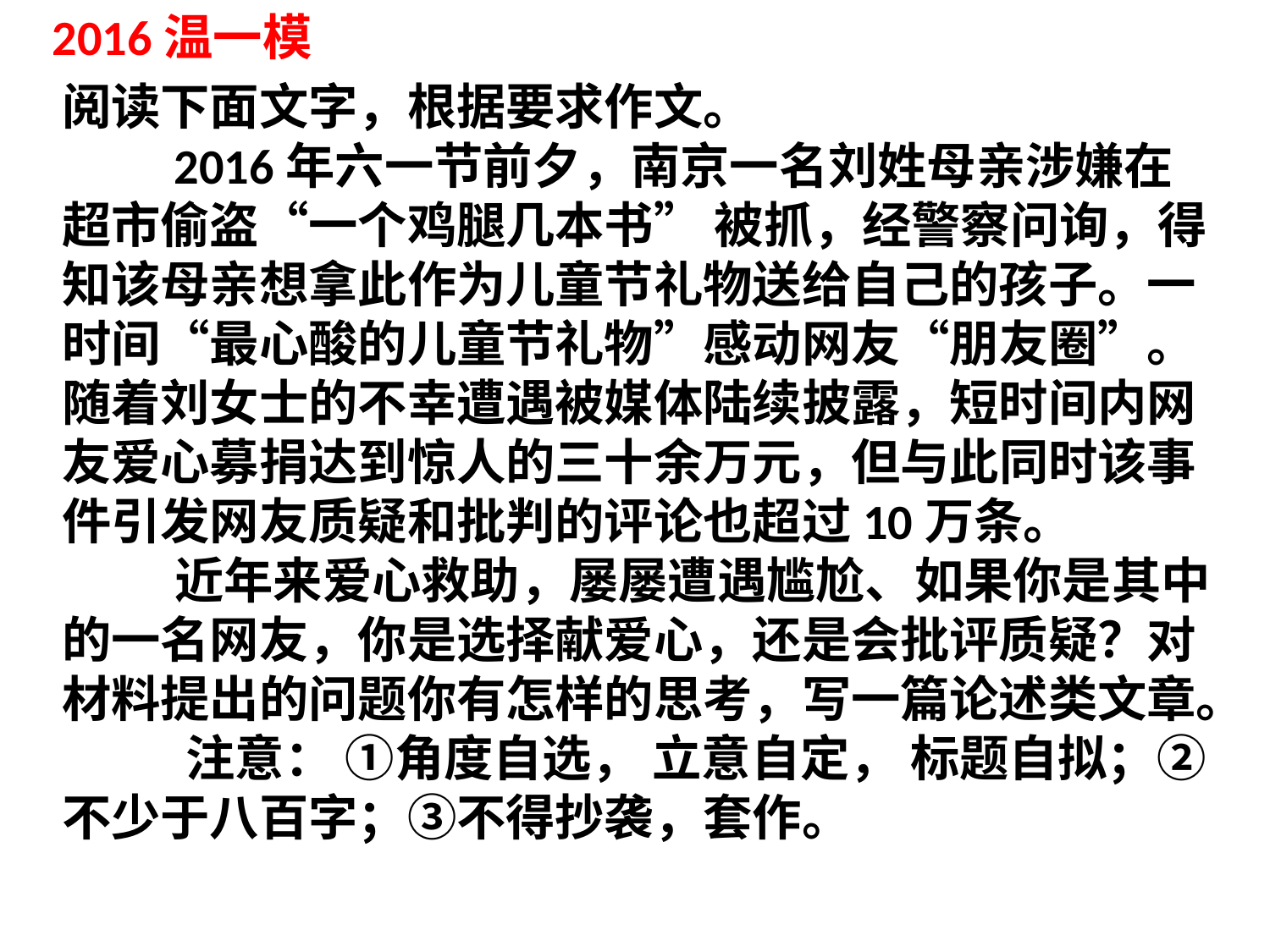

2016温一模
阅读下面文字，根据要求作文。
          2016年六一节前夕，南京一名刘姓母亲涉嫌在超市偷盗“一个鸡腿几本书” 被抓，经警察问询，得知该母亲想拿此作为儿童节礼物送给自己的孩子。一时间“最心酸的儿童节礼物”感动网友“朋友圈”。随着刘女士的不幸遭遇被媒体陆续披露，短时间内网友爱心募捐达到惊人的三十余万元，但与此同时该事件引发网友质疑和批判的评论也超过10万条。
         近年来爱心救助，屡屡遭遇尴尬、如果你是其中的一名网友，你是选择献爱心，还是会批评质疑？对材料提出的问题你有怎样的思考，写一篇论述类文章。
          注意： ①角度自选， 立意自定， 标题自拟；②不少于八百字；③不得抄袭，套作。